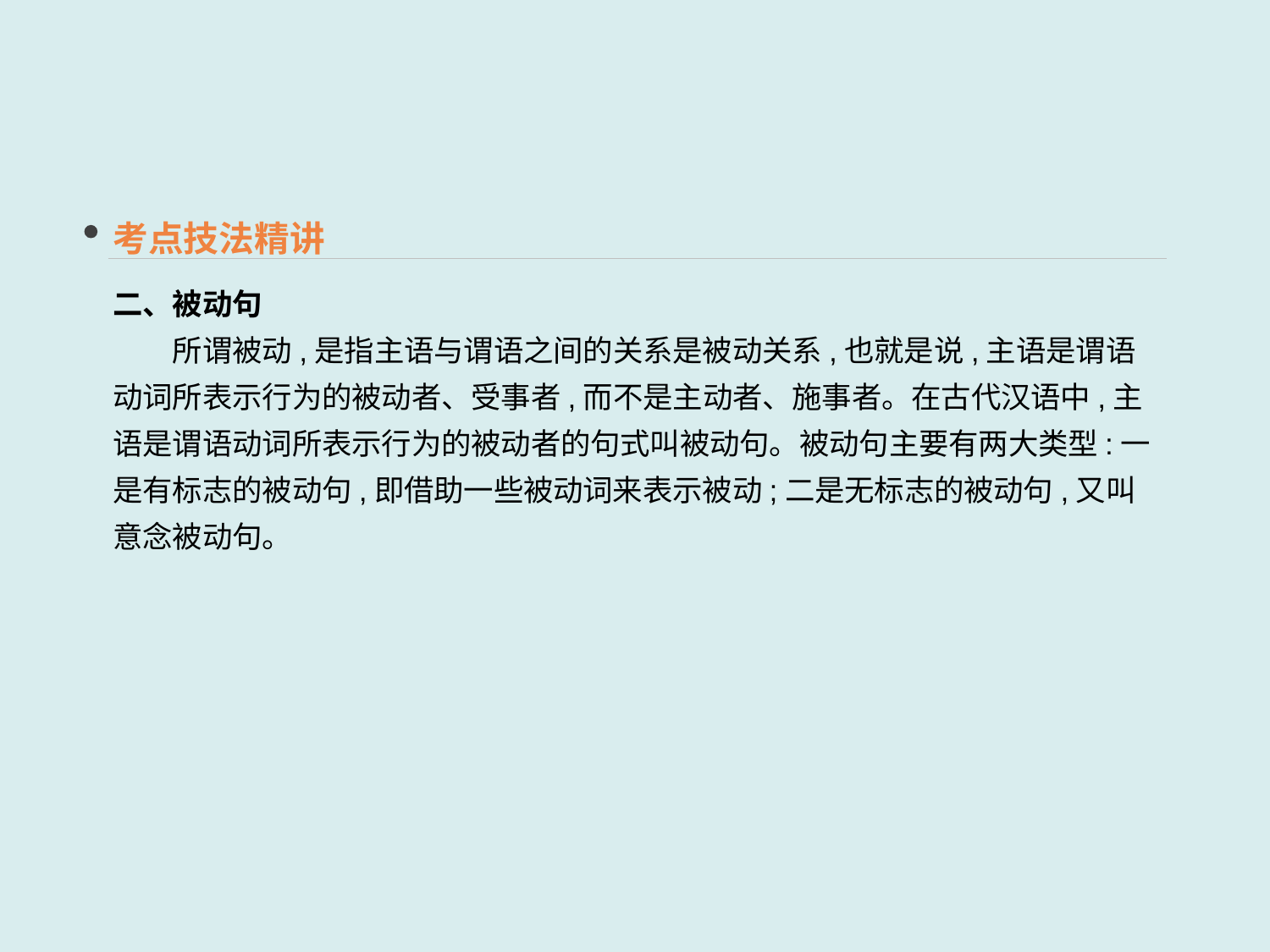

考点技法精讲

二、被动句
　　所谓被动,是指主语与谓语之间的关系是被动关系,也就是说,主语是谓语动词所表示行为的被动者、受事者,而不是主动者、施事者。在古代汉语中,主语是谓语动词所表示行为的被动者的句式叫被动句。被动句主要有两大类型:一是有标志的被动句,即借助一些被动词来表示被动;二是无标志的被动句,又叫意念被动句。